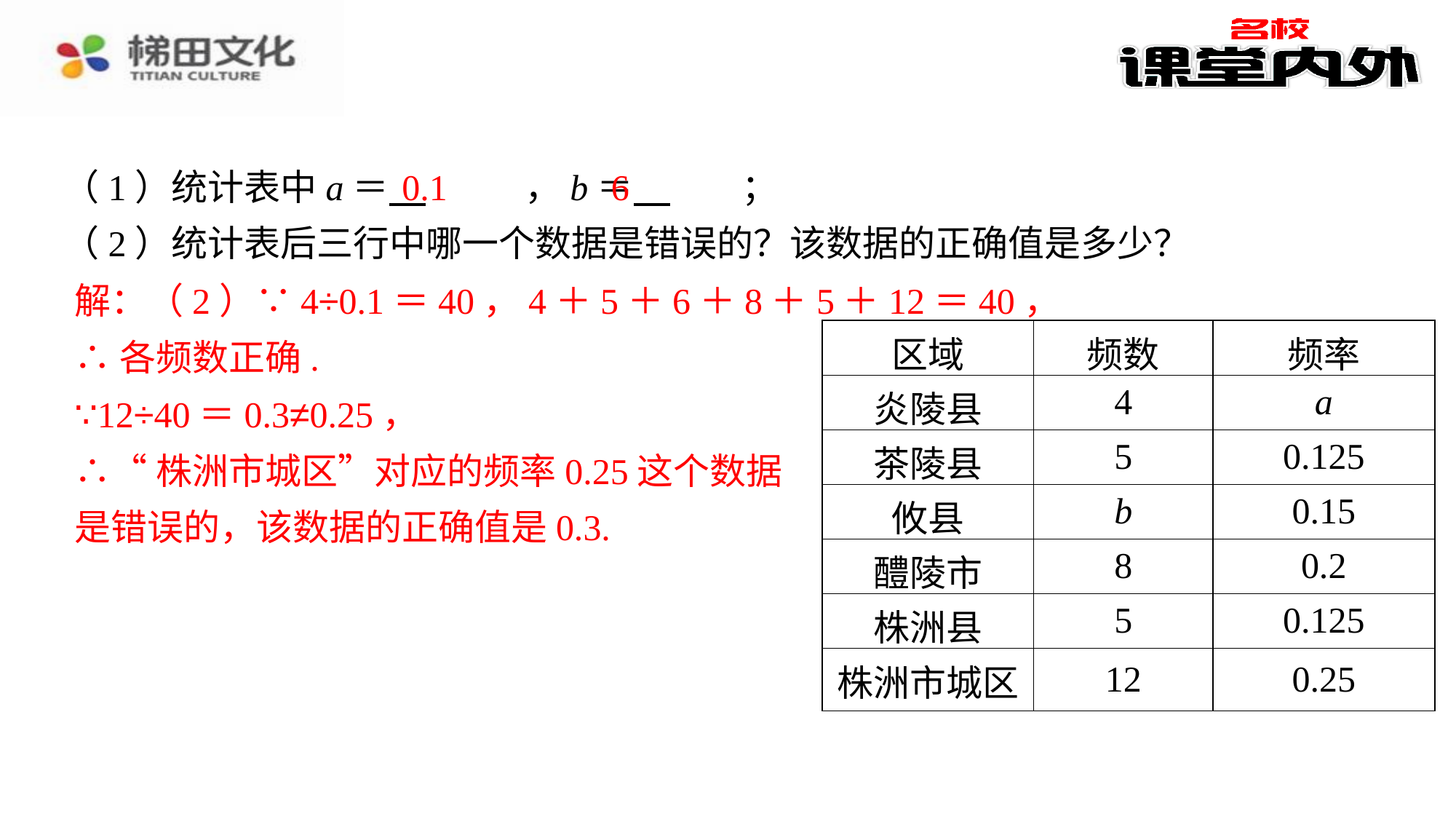

0.1
6
（1）统计表中a＝ 　0.1　⁠，b＝ 　6　⁠；
（2）统计表后三行中哪一个数据是错误的？该数据的正确值是多少？
解：（2）∵4÷0.1＝40，4＋5＋6＋8＋5＋12＝40，⁠
∴各频数正确.⁠
∵12÷40＝0.3≠0.25，⁠
∴“株洲市城区”对应的频率0.25这个数据是错误的，该数据的正确值是0.3.⁠
解：（2）∵4÷0.1＝40，4＋5＋6＋8＋5＋12＝40，
∴各频数正确.
| 区域 | 频数 | 频率 |
| --- | --- | --- |
| 炎陵县 | 4 | a |
| 茶陵县 | 5 | 0.125 |
| 攸县 | b | 0.15 |
| 醴陵市 | 8 | 0.2 |
| 株洲县 | 5 | 0.125 |
| 株洲市城区 | 12 | 0.25 |
∵12÷40＝0.3≠0.25，
∴“株洲市城区”对应的频率0.25这个数据
是错误的，该数据的正确值是0.3.